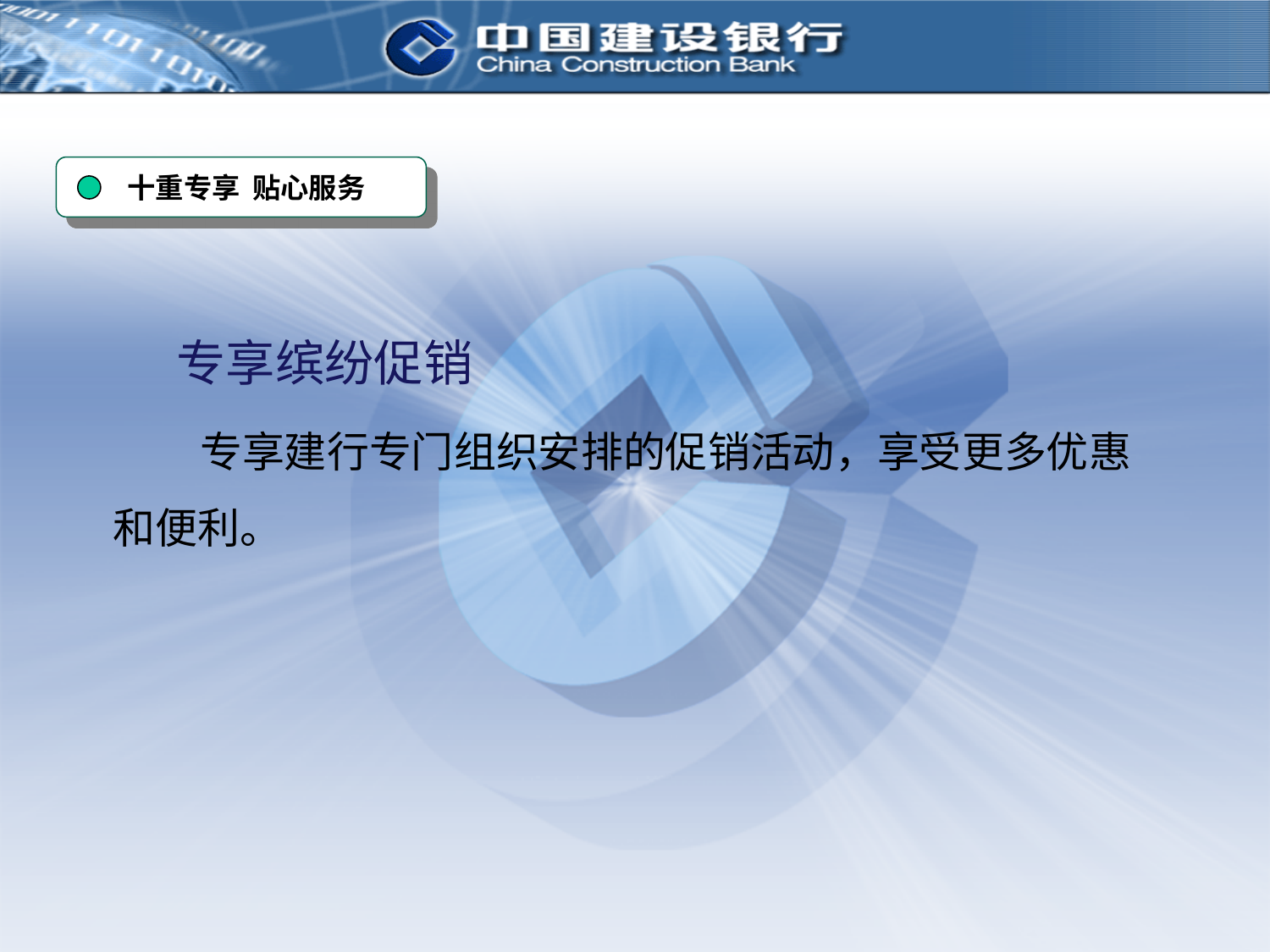

十重专享  贴心服务

专享缤纷促销
专享建行专门组织安排的促销活动，享受更多优惠和便利。